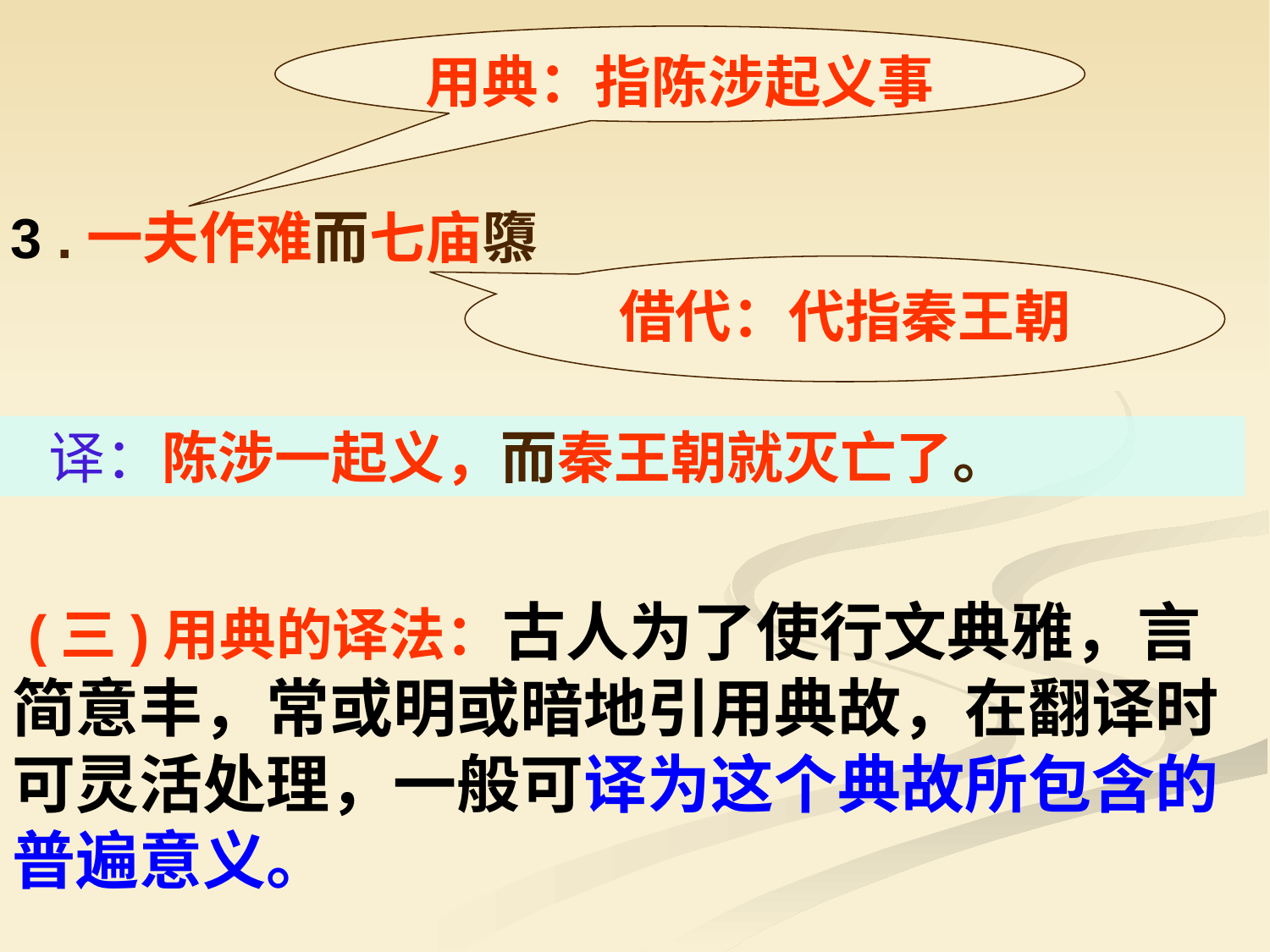

用典：指陈涉起义事
3 .一夫作难而七庙隳
借代：代指秦王朝
    译：陈涉一起义，而秦王朝就灭亡了。
 (三)用典的译法：古人为了使行文典雅，言简意丰，常或明或暗地引用典故，在翻译时可灵活处理，一般可译为这个典故所包含的普遍意义。